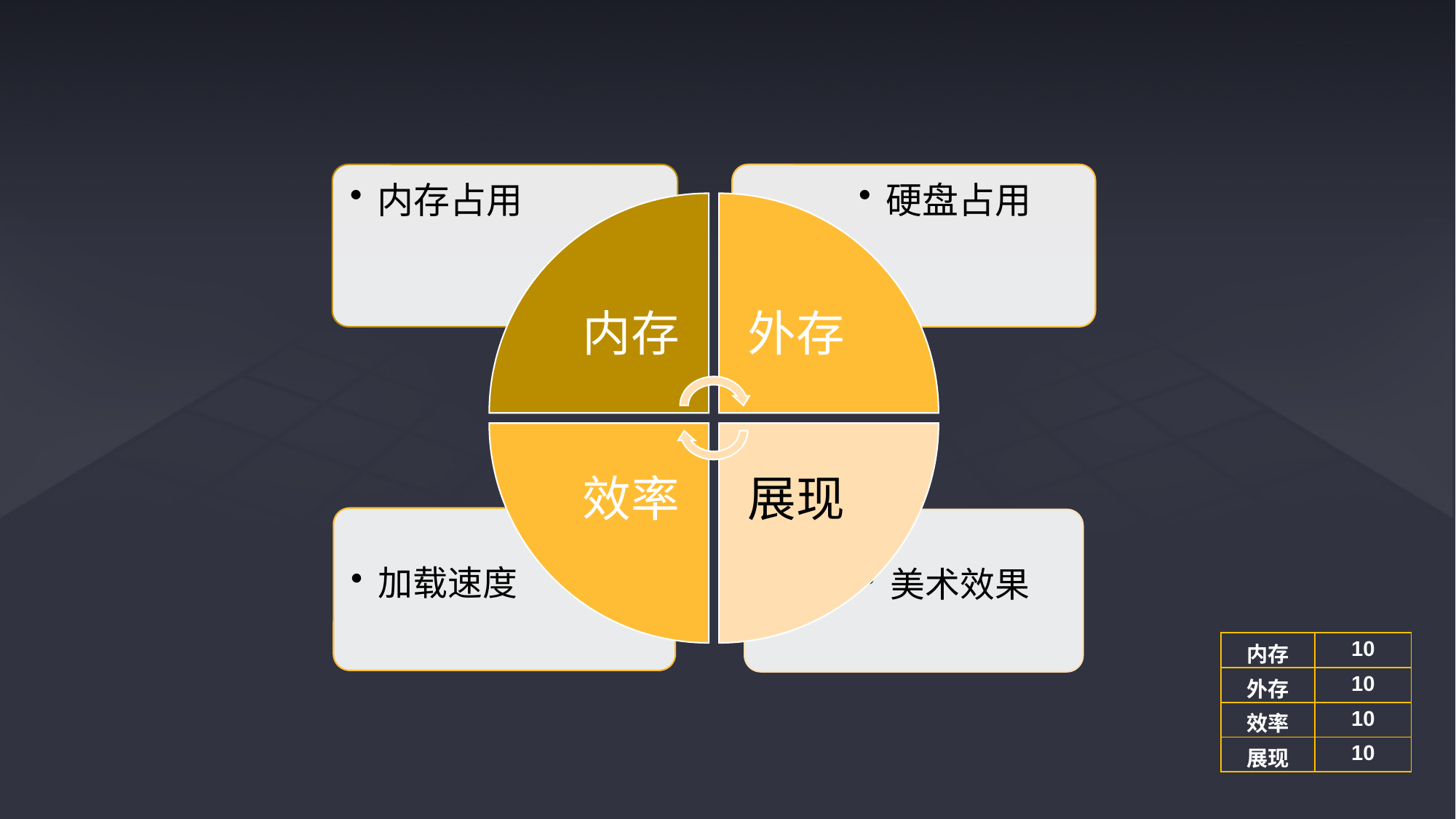

内存占用

硬盘占用

内存

外存

效率

展现

加载速度

美术效果
| 内存 | 10 |
| --- | --- |
| 外存 | 10 |
| 效率 | 10 |
| 展现 | 10 |